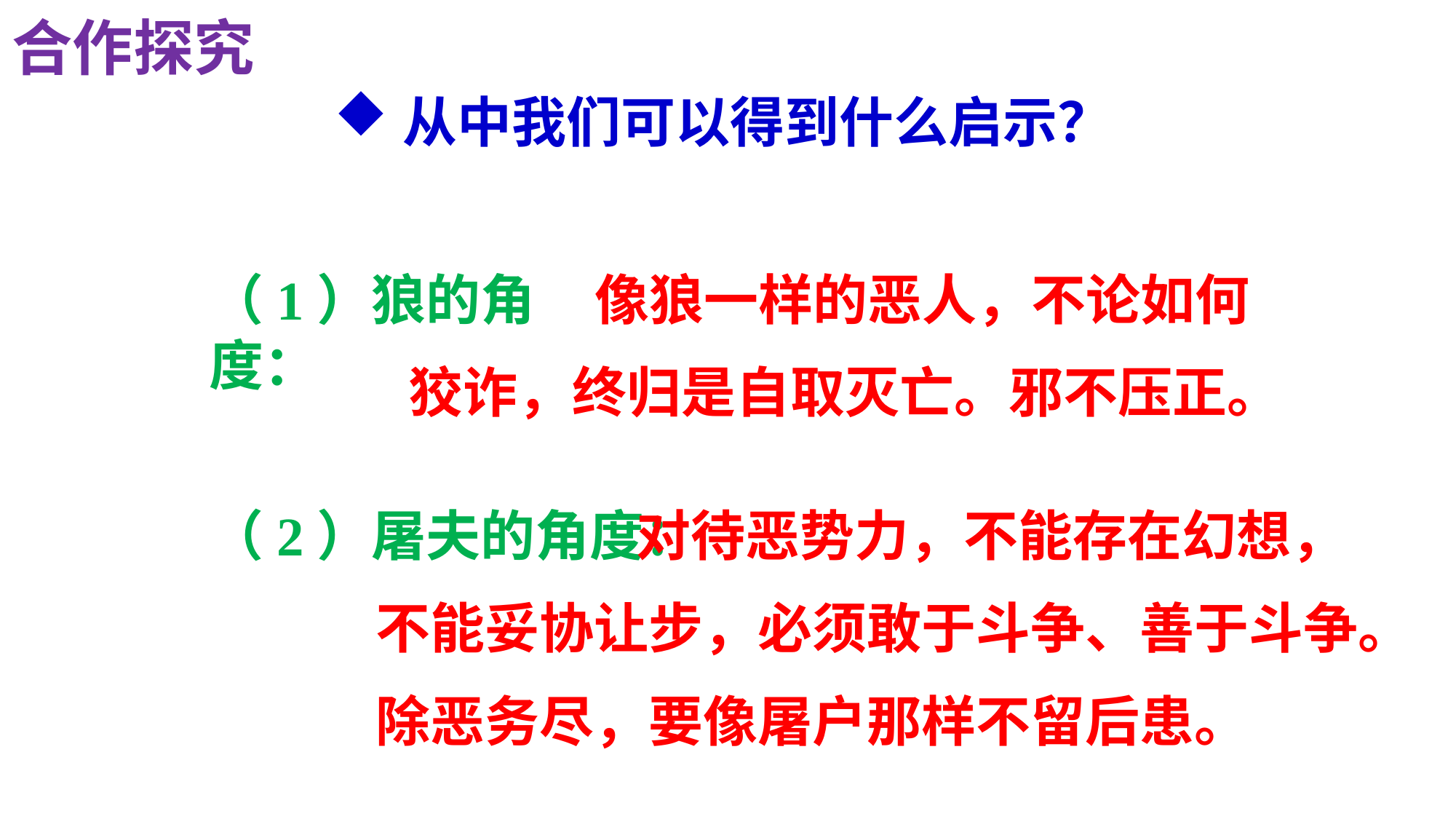

合作探究
从中我们可以得到什么启示？
（1）狼的角度：
              像狼一样的恶人，不论如何
狡诈，终归是自取灭亡。邪不压正。
（2）屠夫的角度：
                    对待恶势力，不能存在幻想，
不能妥协让步，必须敢于斗争、善于斗争。
除恶务尽，要像屠户那样不留后患。